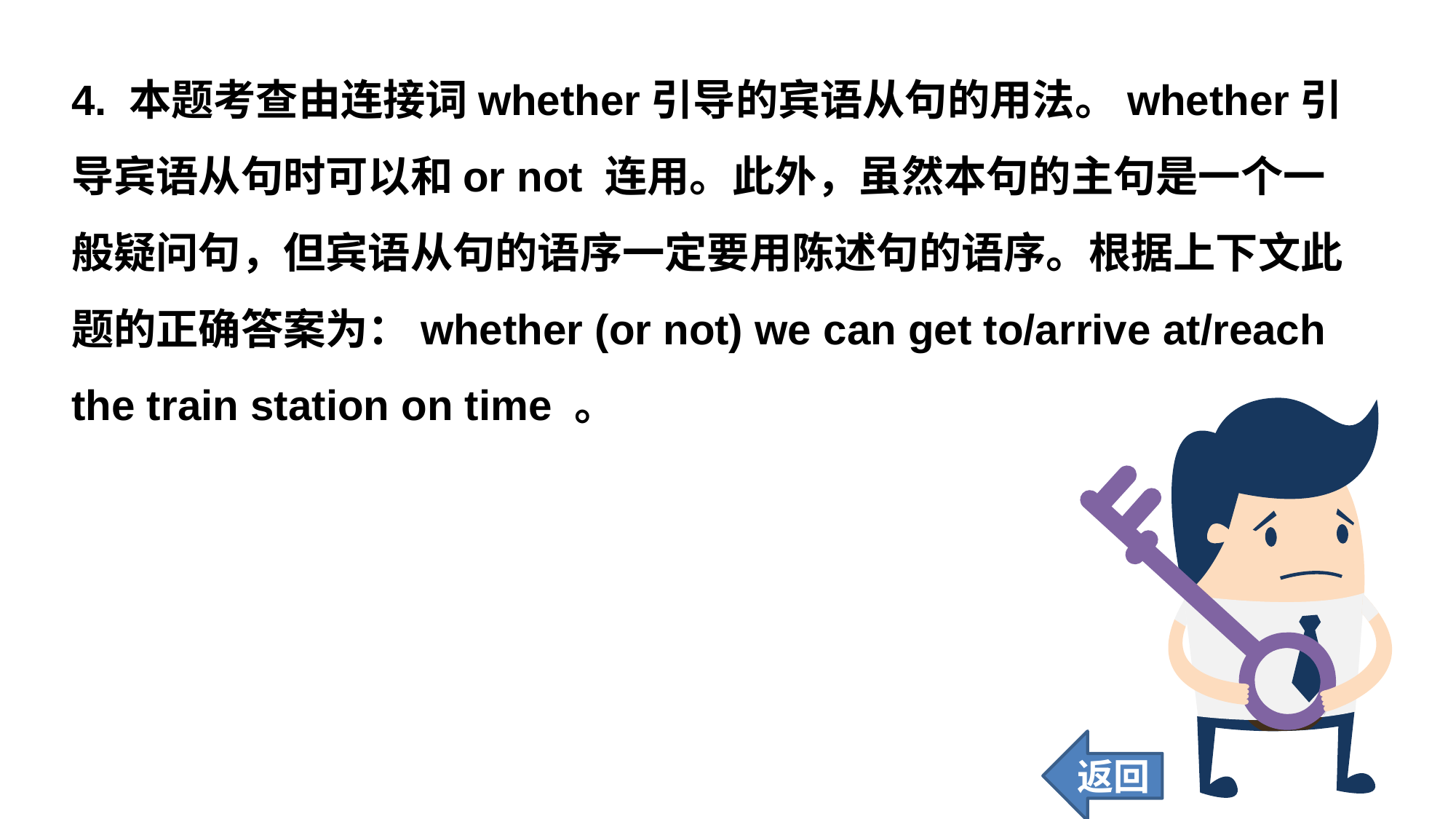

4. 本题考查由连接词whether引导的宾语从句的用法。whether引导宾语从句时可以和or not 连用。此外，虽然本句的主句是一个一般疑问句，但宾语从句的语序一定要用陈述句的语序。根据上下文此题的正确答案为：whether (or not) we can get to/arrive at/reach the train station on time 。

返回
92